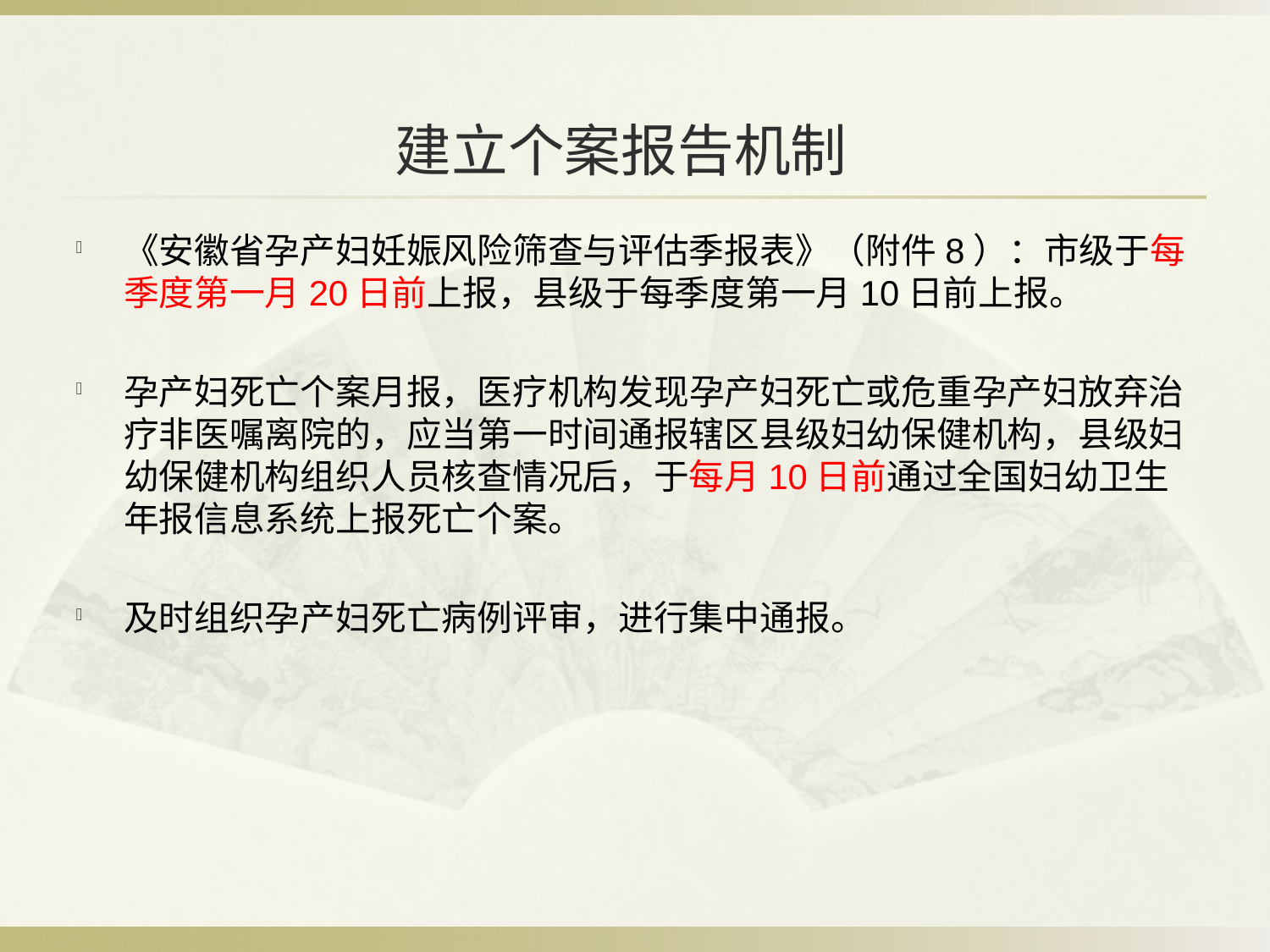

# 建立个案报告机制
《安徽省孕产妇妊娠风险筛查与评估季报表》（附件8）：市级于每季度第一月20日前上报，县级于每季度第一月10日前上报。

孕产妇死亡个案月报，医疗机构发现孕产妇死亡或危重孕产妇放弃治疗非医嘱离院的，应当第一时间通报辖区县级妇幼保健机构，县级妇幼保健机构组织人员核查情况后，于每月10日前通过全国妇幼卫生年报信息系统上报死亡个案。

及时组织孕产妇死亡病例评审，进行集中通报。